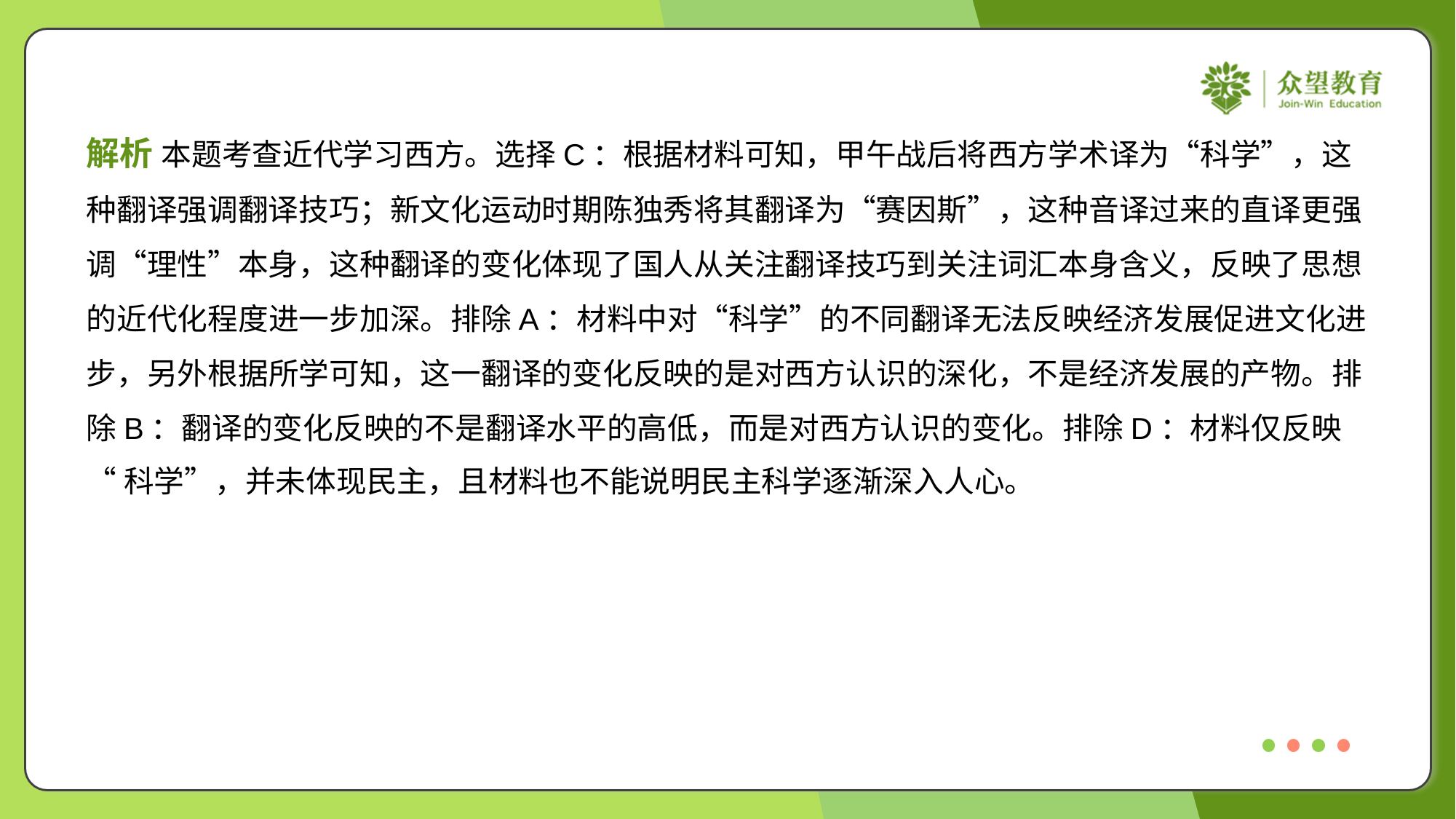

解析 本题考查近代学习西方。选择C：根据材料可知，甲午战后将西方学术译为“科学”，这
种翻译强调翻译技巧；新文化运动时期陈独秀将其翻译为“赛因斯”，这种音译过来的直译更强
调“理性”本身，这种翻译的变化体现了国人从关注翻译技巧到关注词汇本身含义，反映了思想
的近代化程度进一步加深。排除A：材料中对“科学”的不同翻译无法反映经济发展促进文化进
步，另外根据所学可知，这一翻译的变化反映的是对西方认识的深化，不是经济发展的产物。排
除B：翻译的变化反映的不是翻译水平的高低，而是对西方认识的变化。排除D：材料仅反映
“科学”，并未体现民主，且材料也不能说明民主科学逐渐深入人心。